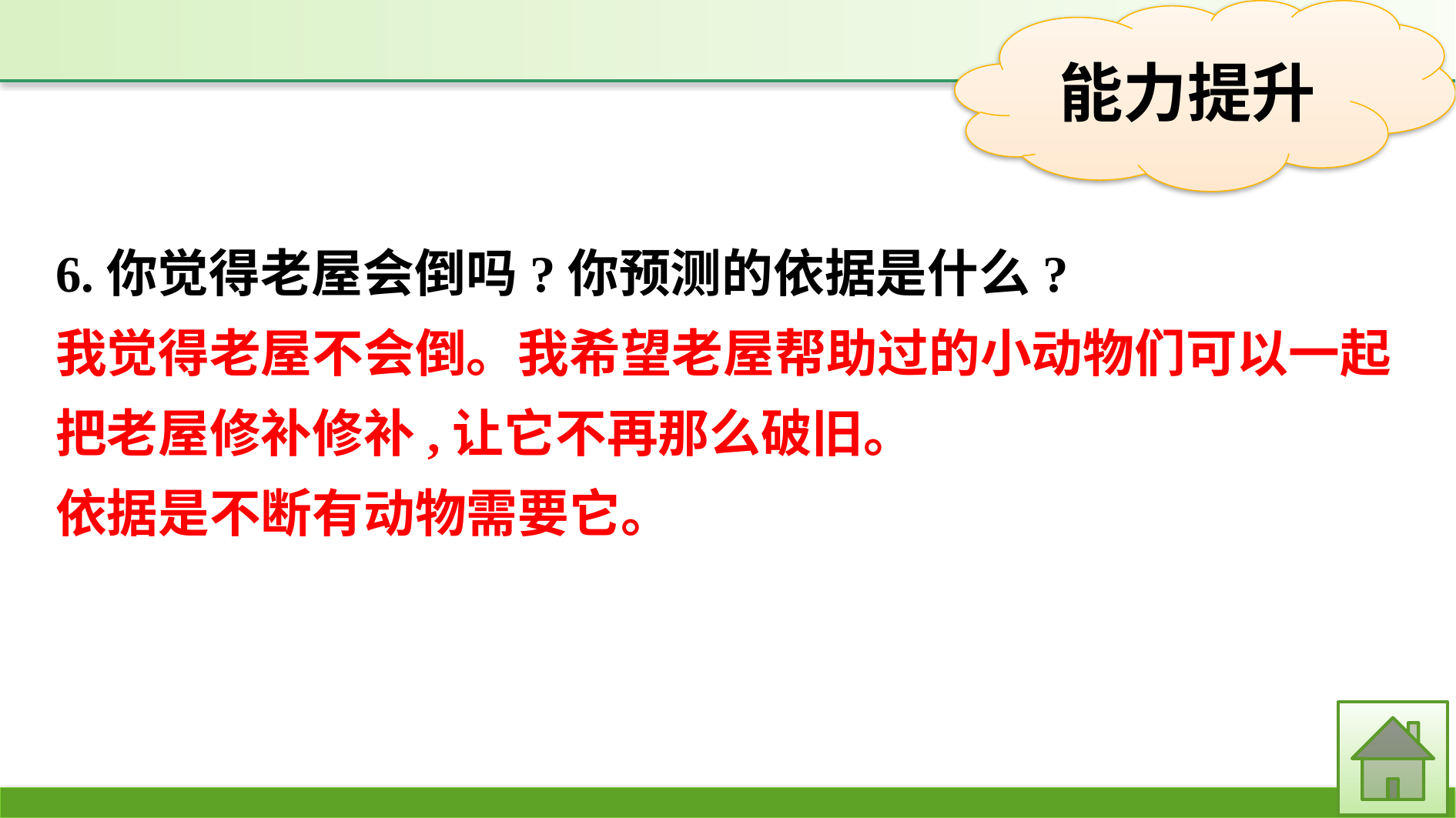

6.你觉得老屋会倒吗?你预测的依据是什么?
我觉得老屋不会倒。我希望老屋帮助过的小动物们可以一起把老屋修补修补,让它不再那么破旧。
依据是不断有动物需要它。